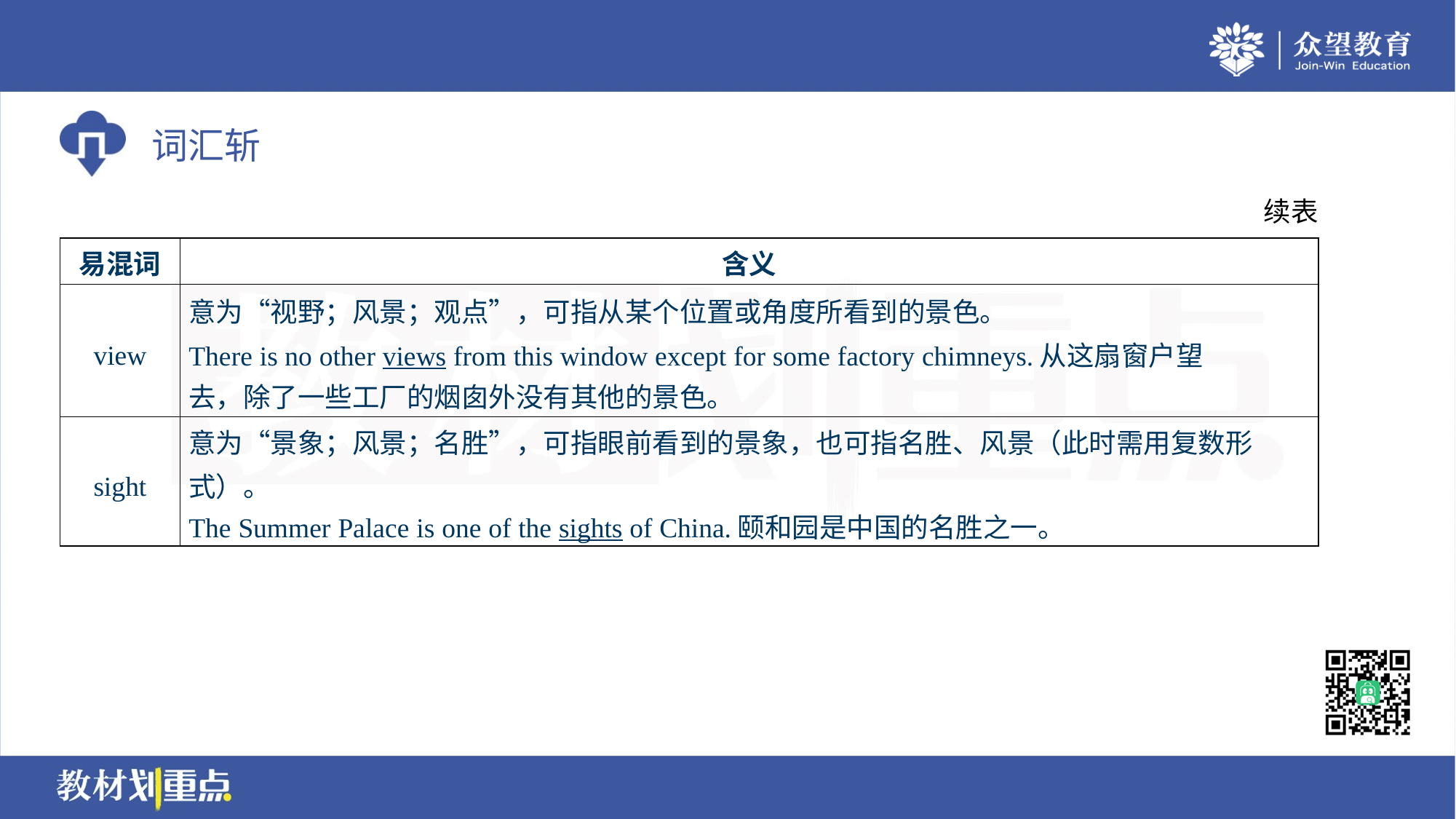

续表
| 易混词 | 含义 |
| --- | --- |
| view | 意为“视野；风景；观点”，可指从某个位置或角度所看到的景色。 There is no other views from this window except for some factory chimneys.从这扇窗户望 去，除了一些工厂的烟囱外没有其他的景色。 |
| sight | 意为“景象；风景；名胜”，可指眼前看到的景象，也可指名胜、风景（此时需用复数形式）。 The Summer Palace is one of the sights of China.颐和园是中国的名胜之一。 |